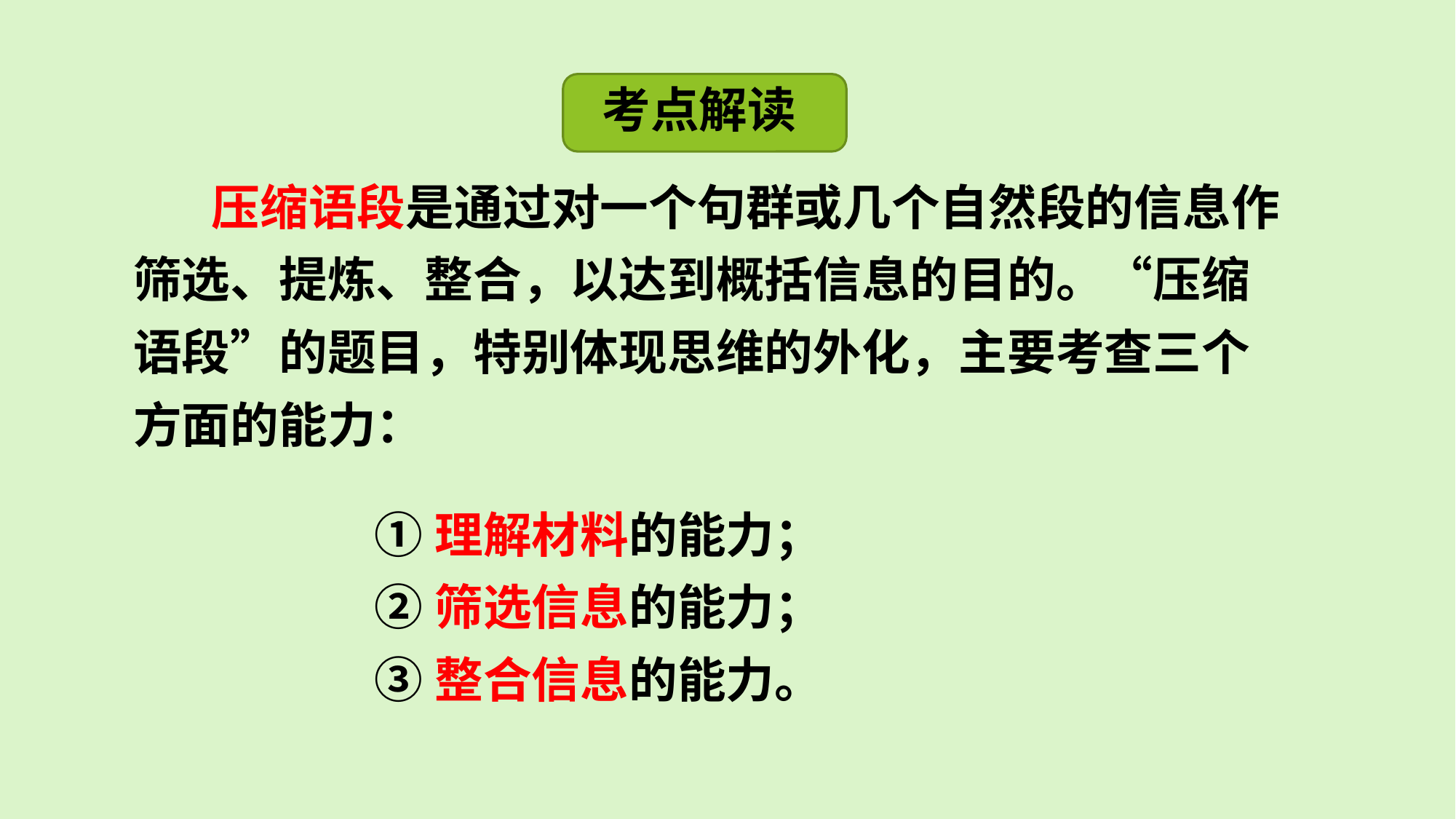

考点解读
      压缩语段是通过对一个句群或几个自然段的信息作筛选、提炼、整合，以达到概括信息的目的。“压缩语段”的题目，特别体现思维的外化，主要考查三个方面的能力：

①理解材料的能力；
②筛选信息的能力；
③整合信息的能力。